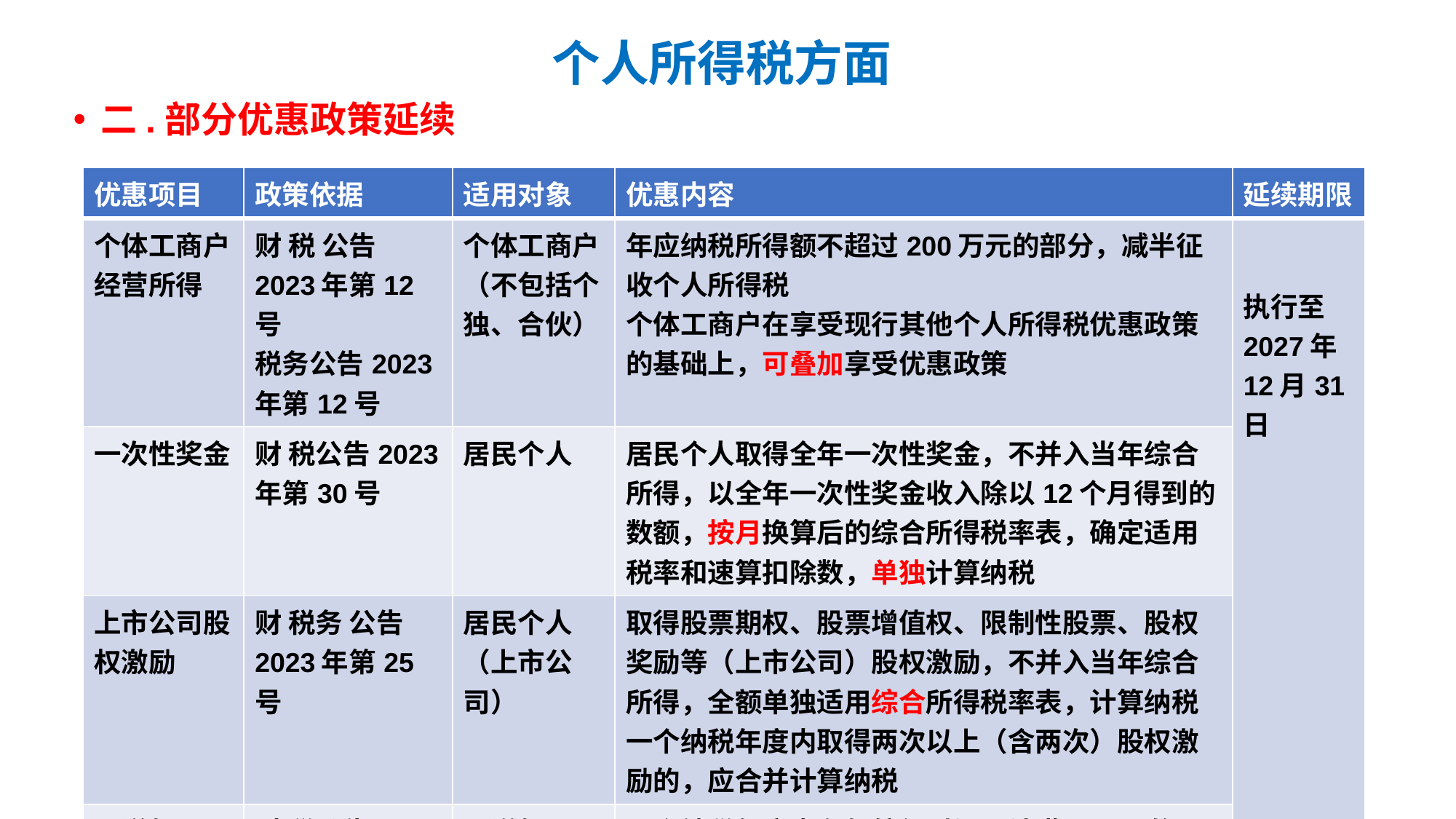

# 个人所得税方面
二.部分优惠政策延续

| 优惠项目 | 政策依据 | 适用对象 | 优惠内容 | 延续期限 |
| --- | --- | --- | --- | --- |
| 个体工商户经营所得 | 财 税 公告2023年第12号 税务公告2023年第12号 | 个体工商户（不包括个独、合伙） | 年应纳税所得额不超过200万元的部分，减半征收个人所得税 个体工商户在享受现行其他个人所得税优惠政策的基础上，可叠加享受优惠政策 | 执行至2027年12月31日 |
| 一次性奖金 | 财 税公告2023年第30号 | 居民个人 | 居民个人取得全年一次性奖金，不并入当年综合所得，以全年一次性奖金收入除以12个月得到的数额，按月换算后的综合所得税率表，确定适用税率和速算扣除数，单独计算纳税 |  |
| 上市公司股权激励 | 财 税务 公告2023年第25号 | 居民个人（上市公司） | 取得股票期权、股票增值权、限制性股票、股权奖励等（上市公司）股权激励，不并入当年综合所得，全额单独适用综合所得税率表，计算纳税 一个纳税年度内取得两次以上（含两次）股权激励的，应合并计算纳税 |  |
| 远洋船员 | 财 税公告2023年第31号 | 远洋船员 | 一个纳税年度内在船航行时间累计满183天的远洋船员，其取得的工资薪金收入减按50%计入应纳税所得额，依法缴纳个人所得税 |  |